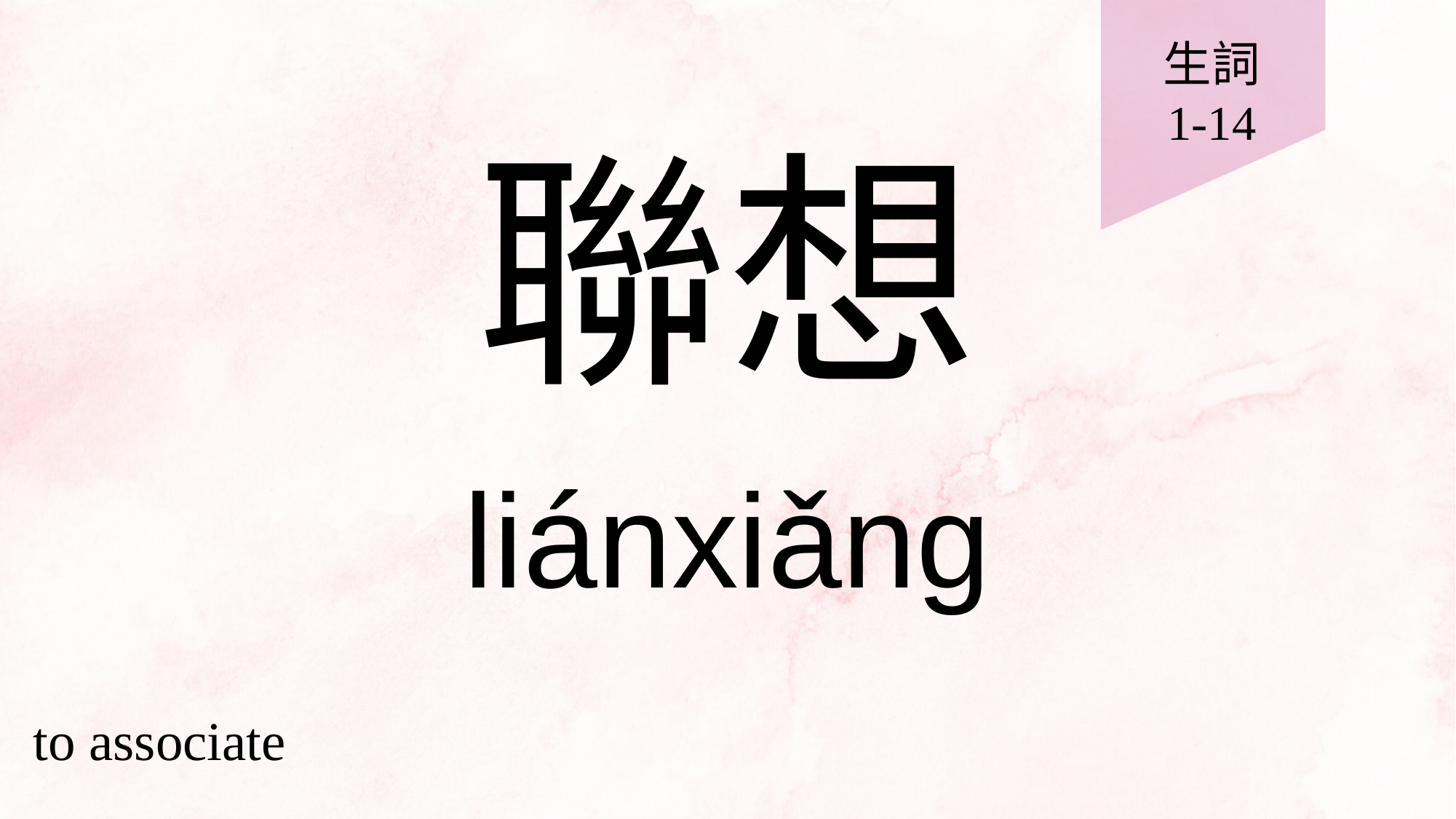

生詞
1-14
# 聯想
liánxiǎng
to associate